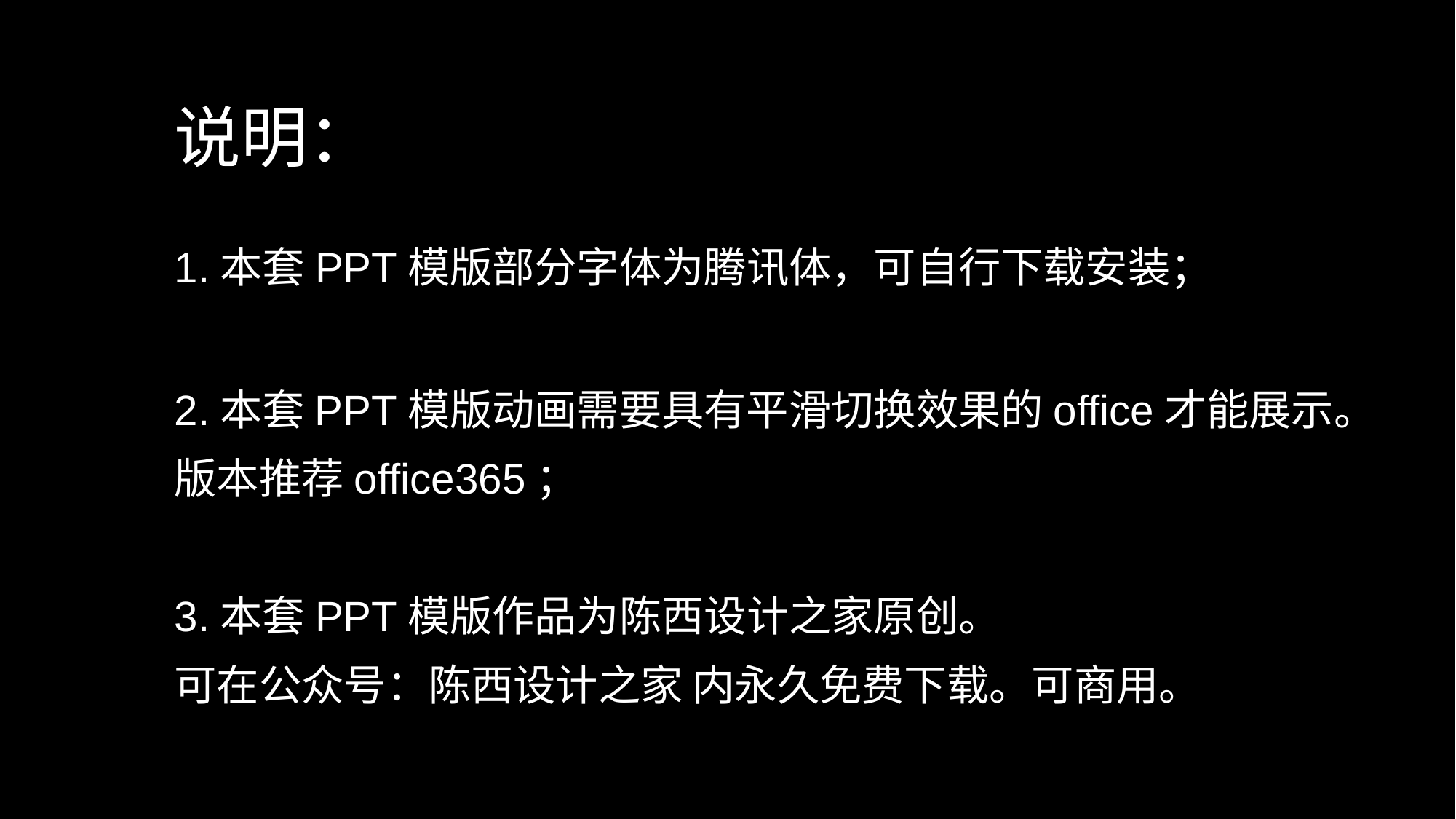

说明：
1.本套PPT模版部分字体为腾讯体，可自行下载安装；
2.本套PPT模版动画需要具有平滑切换效果的office才能展示。
版本推荐office365；
3.本套PPT模版作品为陈西设计之家原创。
可在公众号：陈西设计之家 内永久免费下载。可商用。